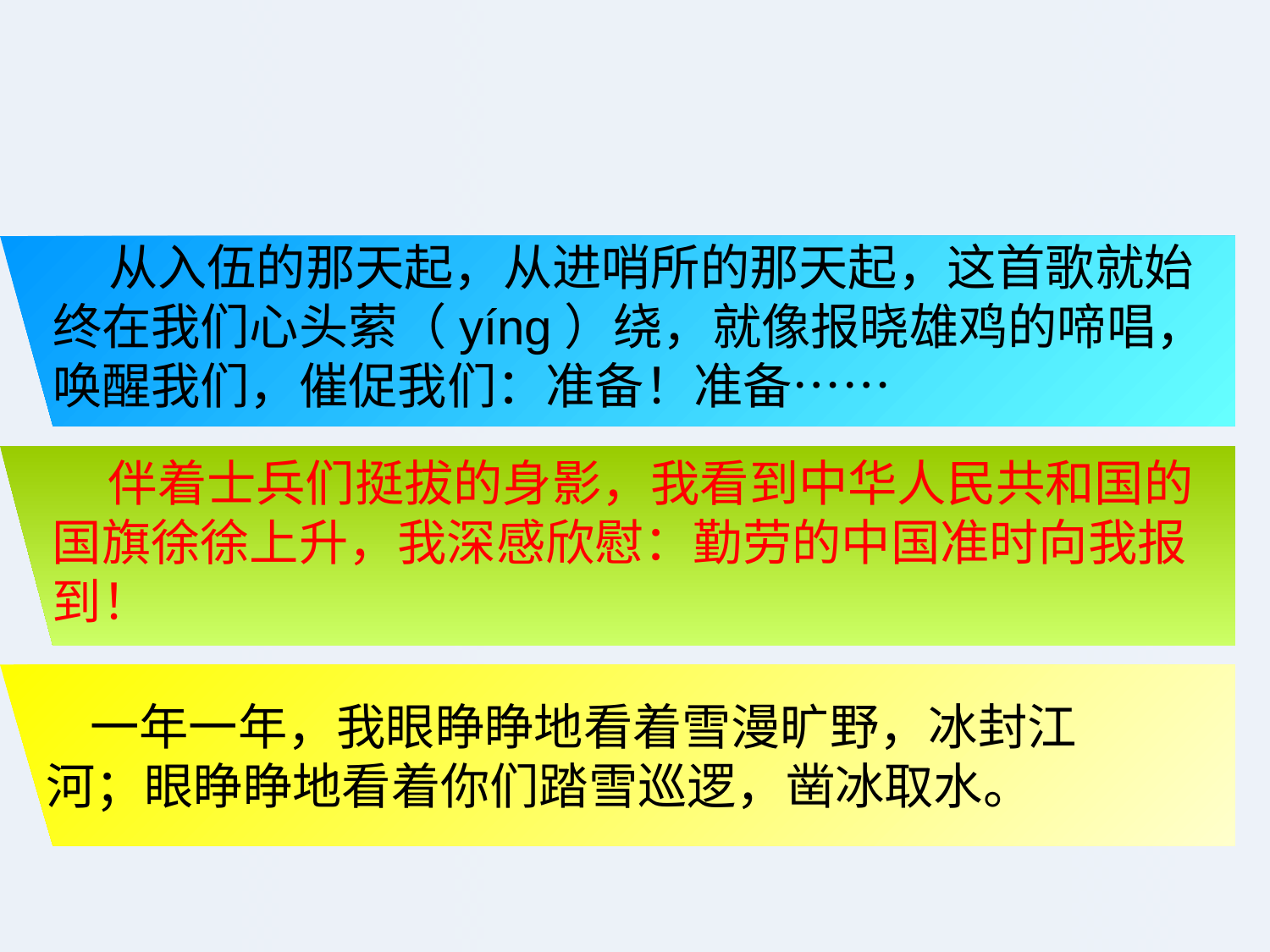

从入伍的那天起，从进哨所的那天起，这首歌就始终在我们心头萦（yíng）绕，就像报晓雄鸡的啼唱，唤醒我们，催促我们：准备！准备……

    伴着士兵们挺拔的身影，我看到中华人民共和国的国旗徐徐上升，我深感欣慰：勤劳的中国准时向我报到！
      一年一年，我眼睁睁地看着雪漫旷野，冰封江
  河；眼睁睁地看着你们踏雪巡逻，凿冰取水。